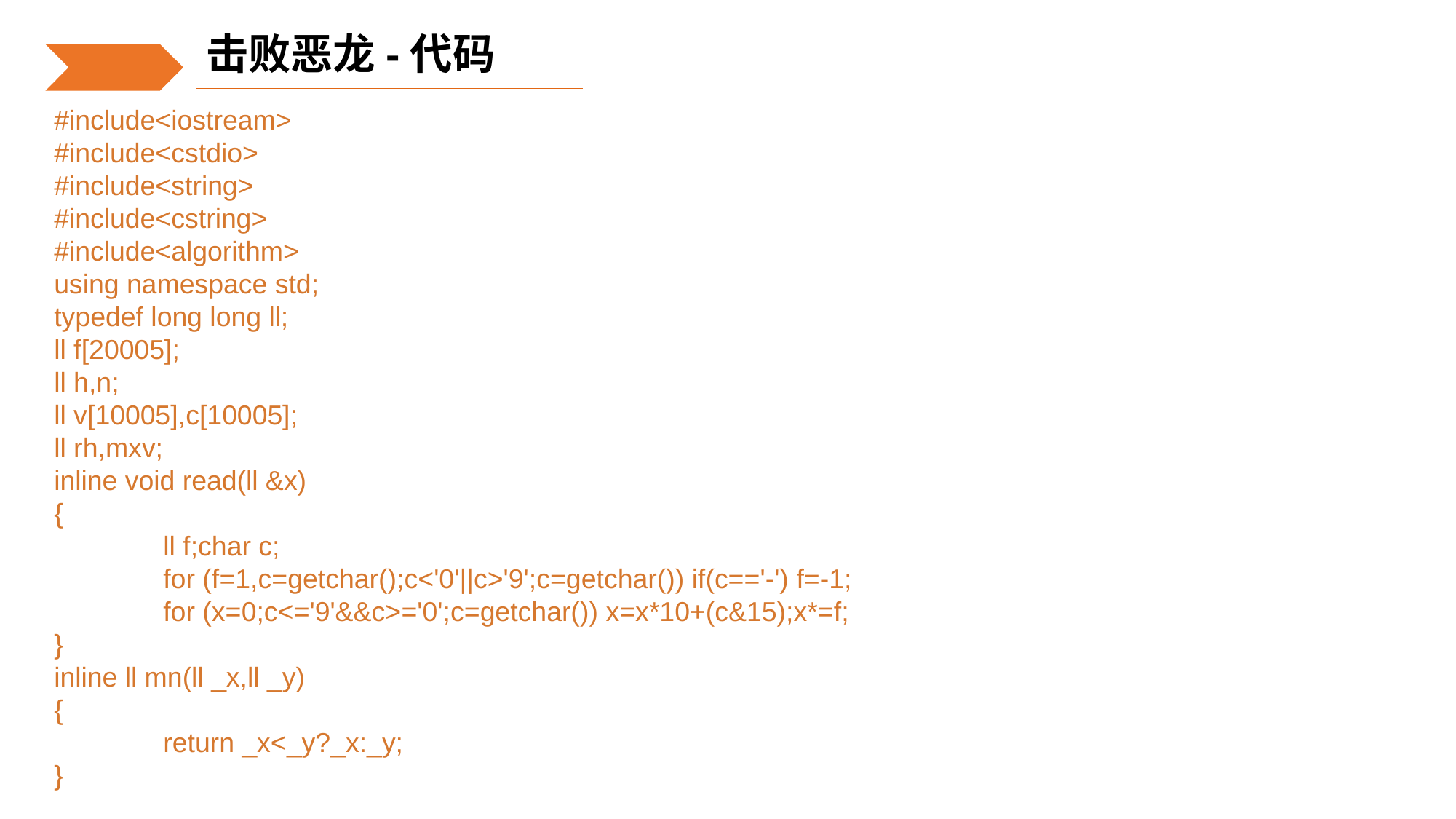

击败恶龙-代码
#include<iostream>
#include<cstdio>
#include<string>
#include<cstring>
#include<algorithm>
using namespace std;
typedef long long ll;
ll f[20005];
ll h,n;
ll v[10005],c[10005];
ll rh,mxv;
inline void read(ll &x)
{
	ll f;char c;
	for (f=1,c=getchar();c<'0'||c>'9';c=getchar()) if(c=='-') f=-1;
	for (x=0;c<='9'&&c>='0';c=getchar()) x=x*10+(c&15);x*=f;
}
inline ll mn(ll _x,ll _y)
{
	return _x<_y?_x:_y;
}